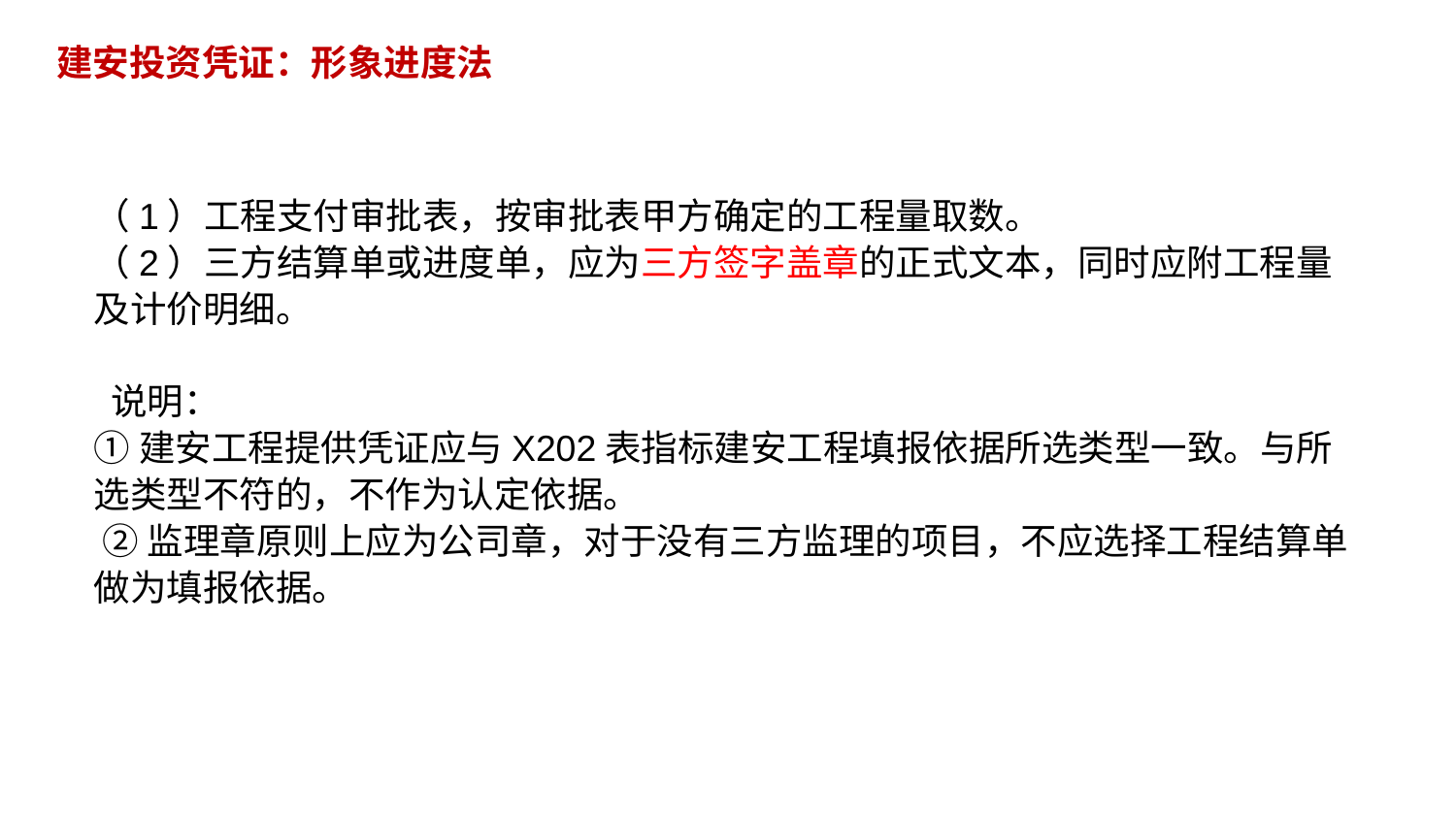

建安投资凭证：形象进度法

（1）工程支付审批表，按审批表甲方确定的工程量取数。
（2）三方结算单或进度单，应为三方签字盖章的正式文本，同时应附工程量及计价明细。

 说明：
①建安工程提供凭证应与X202表指标建安工程填报依据所选类型一致。与所选类型不符的，不作为认定依据。
 ②监理章原则上应为公司章，对于没有三方监理的项目，不应选择工程结算单做为填报依据。